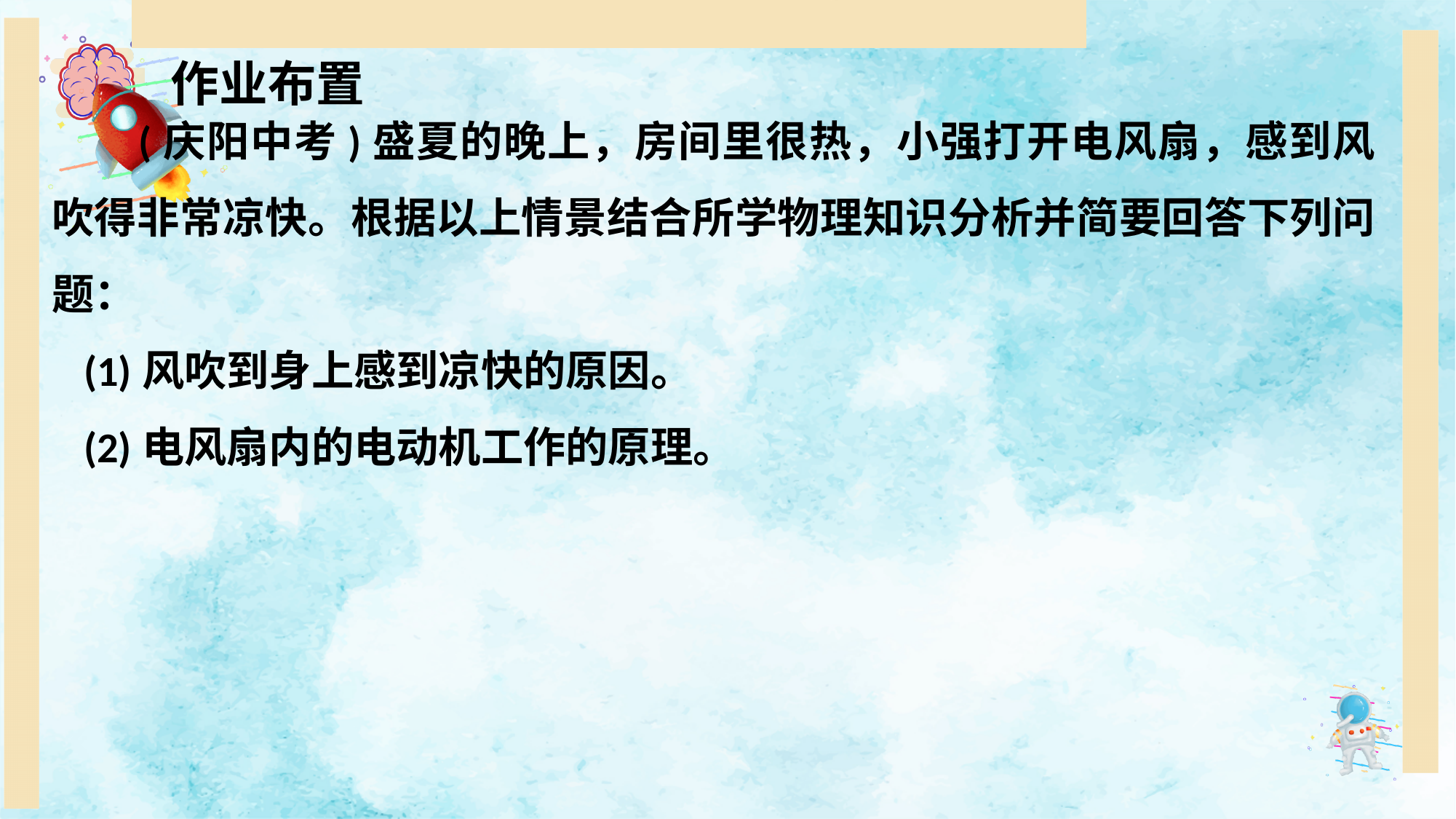

作业布置
     (庆阳中考)盛夏的晚上，房间里很热，小强打开电风扇，感到风吹得非常凉快。根据以上情景结合所学物理知识分析并简要回答下列问题：
(1)风吹到身上感到凉快的原因。
(2)电风扇内的电动机工作的原理。